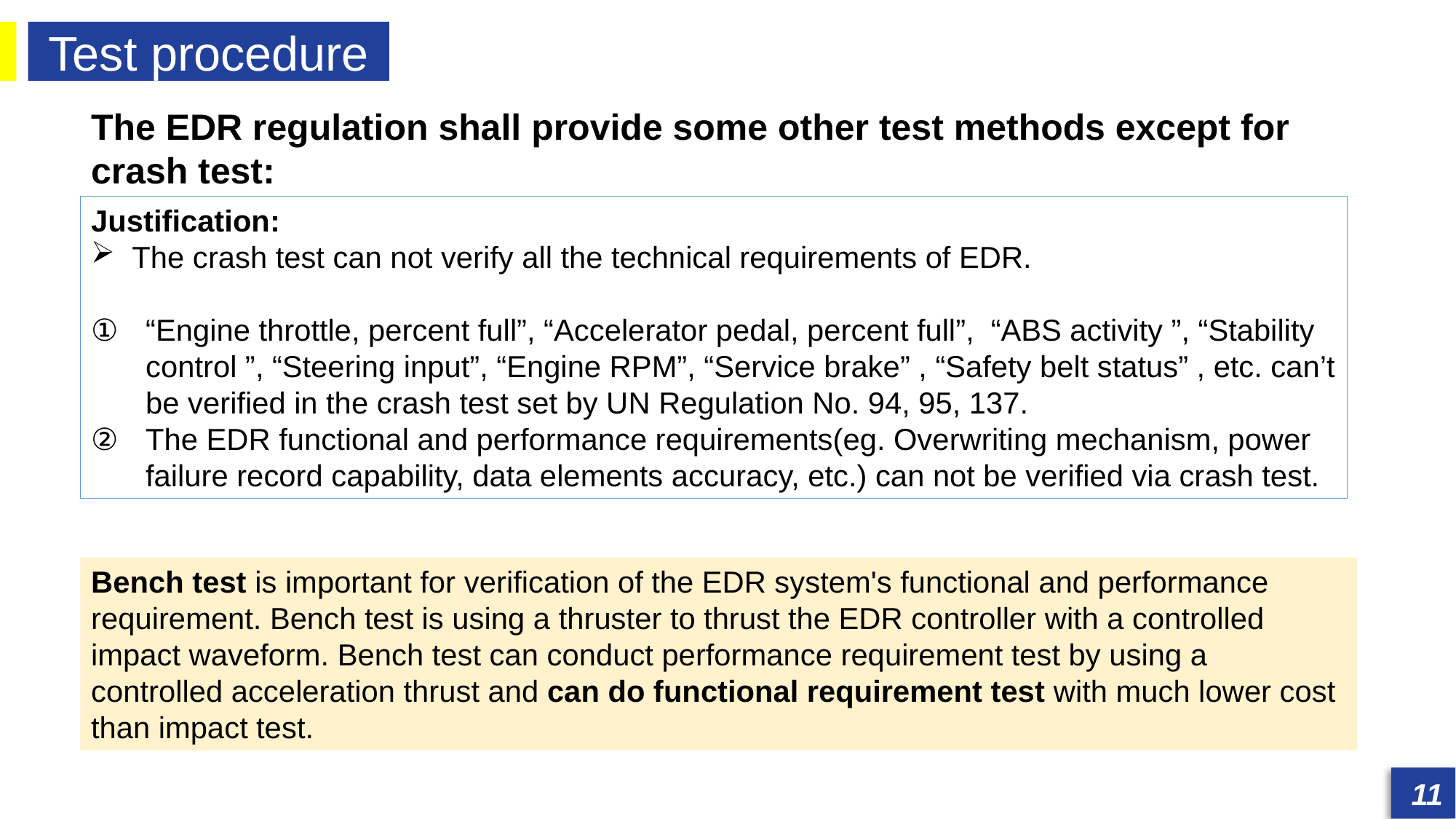

Test procedure
发展历程
发展历程
The EDR regulation shall provide some other test methods except for crash test:
Justification:
The crash test can not verify all the technical requirements of EDR.

“Engine throttle, percent full”, “Accelerator pedal, percent full”,  “ABS activity ”, “Stability control ”, “Steering input”, “Engine RPM”, “Service brake” , “Safety belt status” , etc. can’t be verified in the crash test set by UN Regulation No. 94, 95, 137.
The EDR functional and performance requirements(eg. Overwriting mechanism, power failure record capability, data elements accuracy, etc.) can not be verified via crash test.
Bench test is important for verification of the EDR system's functional and performance requirement. Bench test is using a thruster to thrust the EDR controller with a controlled impact waveform. Bench test can conduct performance requirement test by using a controlled acceleration thrust and can do functional requirement test with much lower cost than impact test.
11